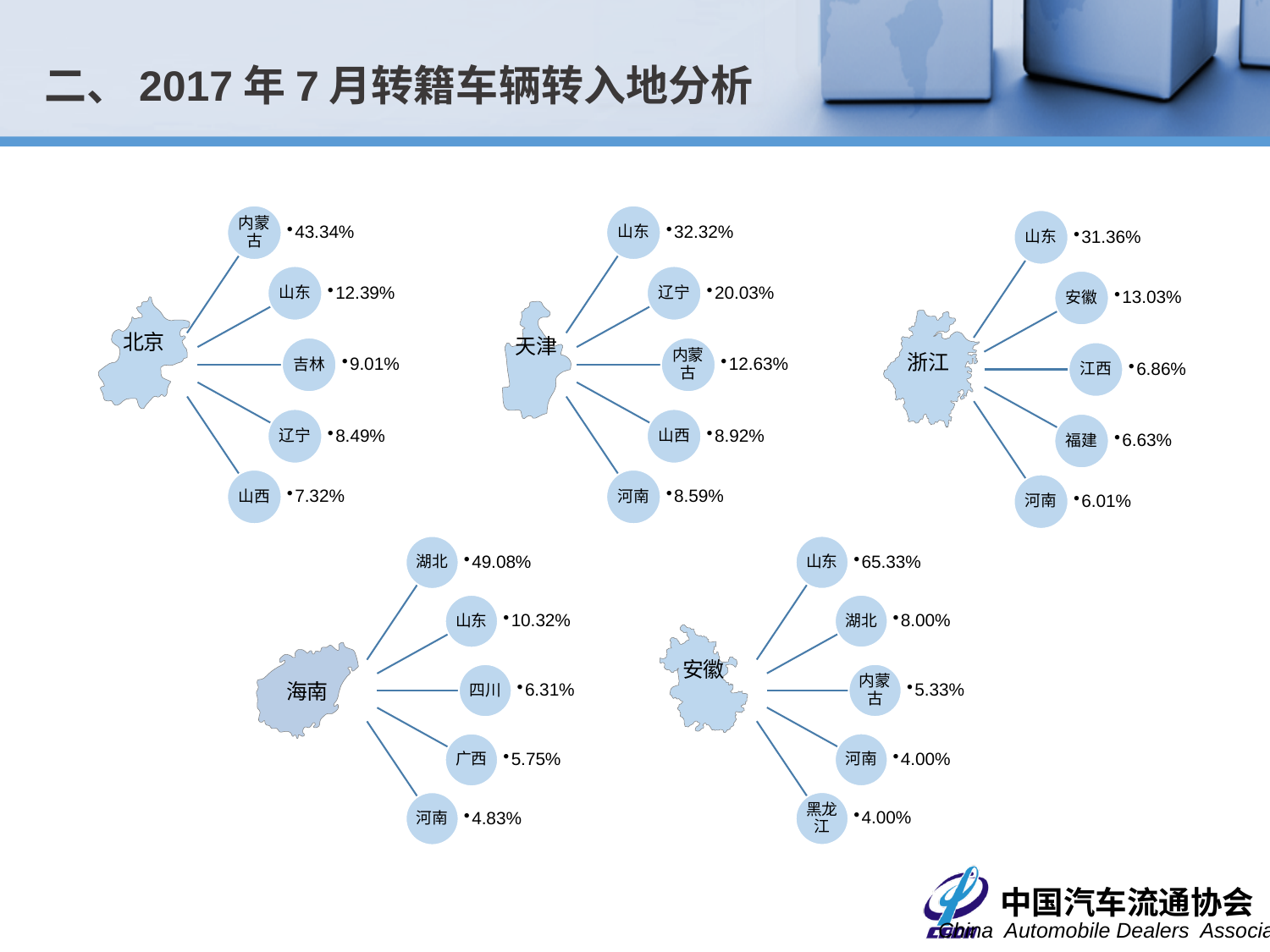

二、2017年7月转籍车辆转入地分析
内蒙古
43.34%
山东
12.39%
吉林
9.01%
辽宁
8.49%
山西
7.32%
山东
32.32%
辽宁
20.03%
内蒙古
12.63%
山西
8.92%
河南
8.59%
山东
31.36%
安徽
13.03%
江西
6.86%
福建
6.63%
河南
6.01%

北京

天津

浙江
山东
65.33%
湖北
8.00%
内蒙古
5.33%
河南
4.00%
黑龙江
4.00%
湖北
49.08%
山东
10.32%
四川
6.31%
广西
5.75%
河南
4.83%

安徽

海南